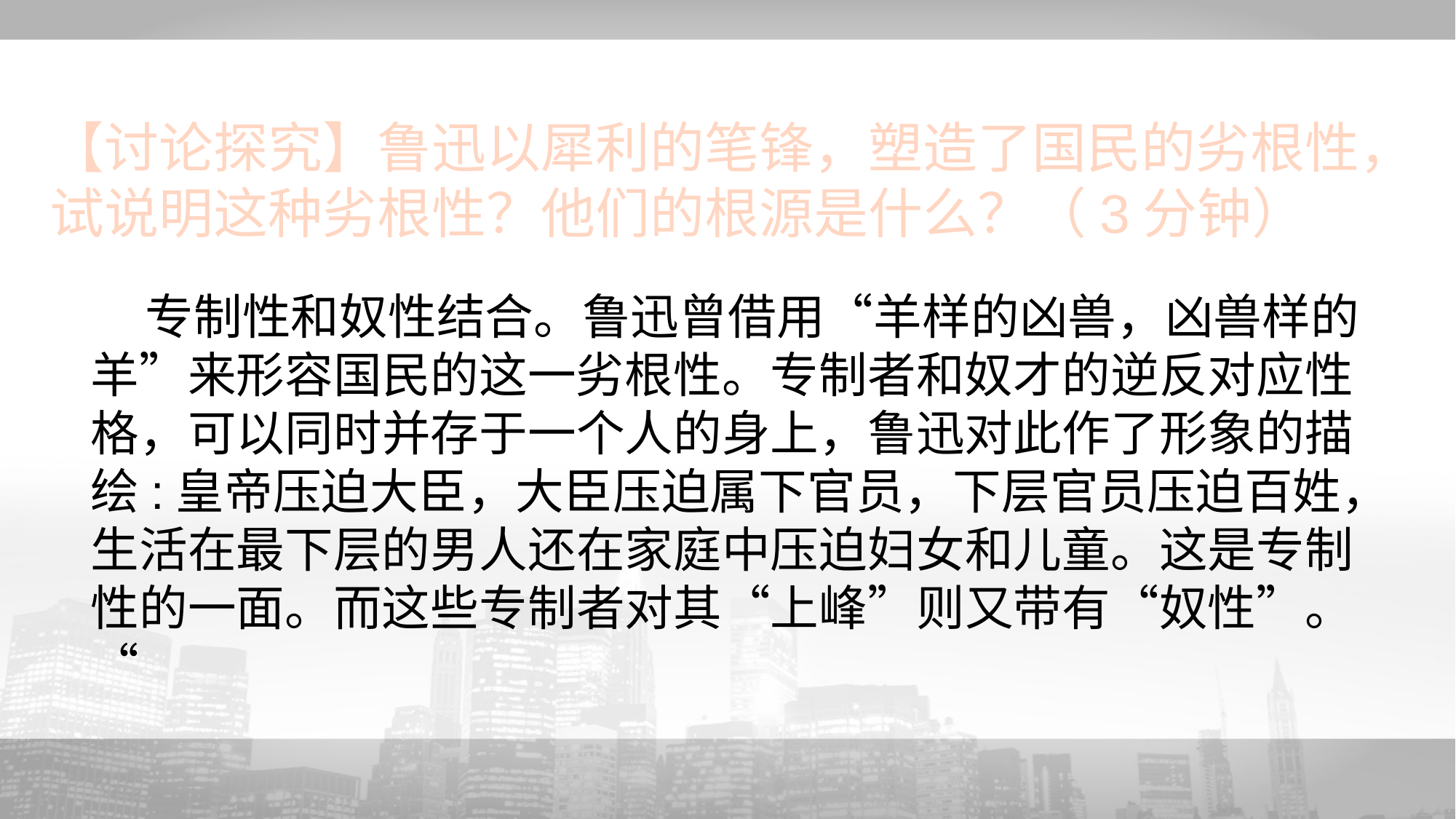

# 【讨论探究】鲁迅以犀利的笔锋，塑造了国民的劣根性，试说明这种劣根性？他们的根源是什么？（3分钟）
专制性和奴性结合。鲁迅曾借用“羊样的凶兽，凶兽样的羊”来形容国民的这一劣根性。专制者和奴才的逆反对应性格，可以同时并存于一个人的身上，鲁迅对此作了形象的描绘:皇帝压迫大臣，大臣压迫属下官员，下层官员压迫百姓，生活在最下层的男人还在家庭中压迫妇女和儿童。这是专制性的一面。而这些专制者对其“上峰”则又带有“奴性”。“